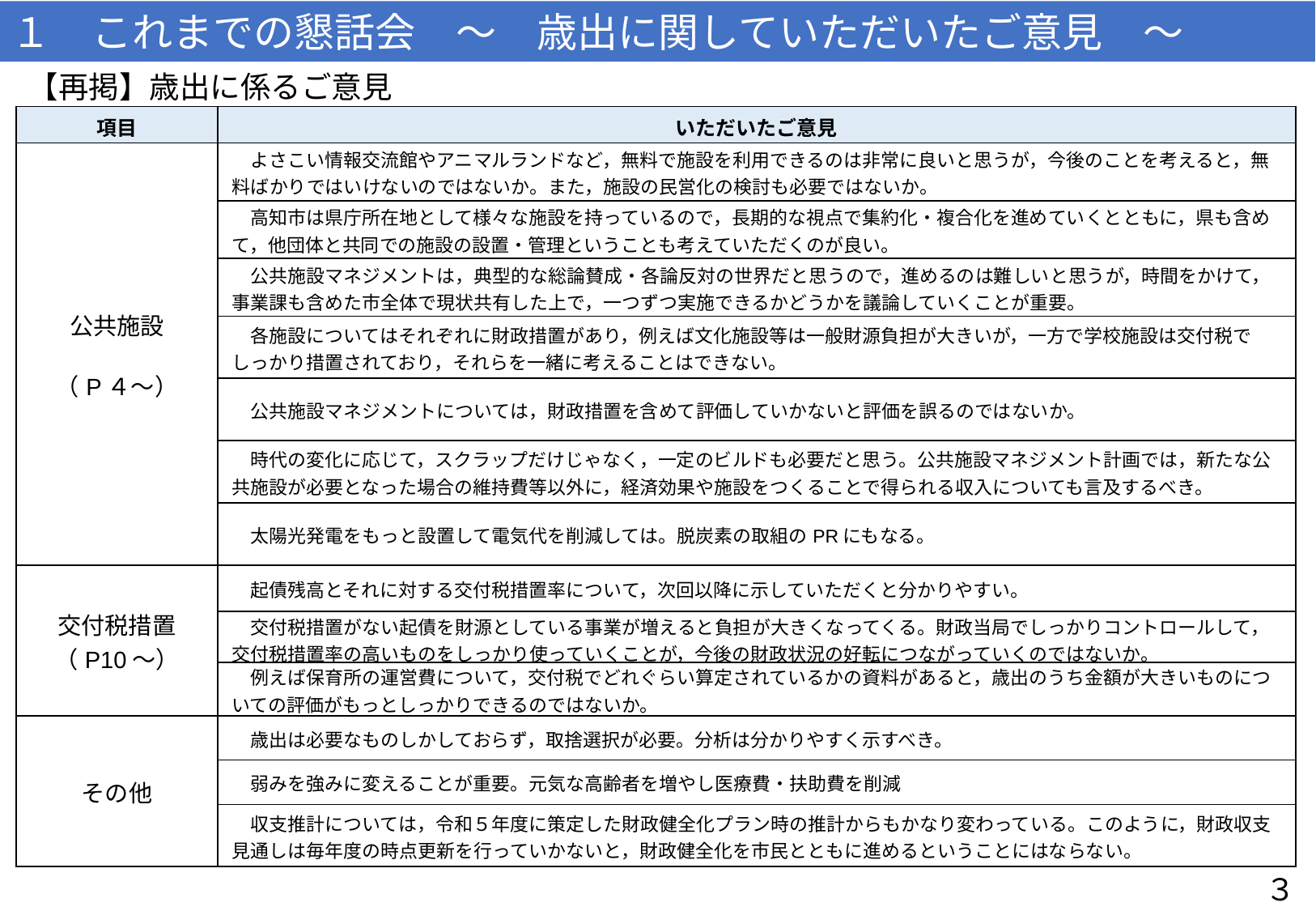

１　これまでの懇話会　～　歳出に関していただいたご意見　～
【再掲】歳出に係るご意見
| 項目 | いただいたご意見 |
| --- | --- |
| 公共施設 （P４～） | よさこい情報交流館やアニマルランドなど，無料で施設を利用できるのは非常に良いと思うが，今後のことを考えると，無料ばかりではいけないのではないか。また，施設の民営化の検討も必要ではないか。 |
|  | 高知市は県庁所在地として様々な施設を持っているので，長期的な視点で集約化・複合化を進めていくとともに，県も含めて，他団体と共同での施設の設置・管理ということも考えていただくのが良い。 |
|  | 公共施設マネジメントは，典型的な総論賛成・各論反対の世界だと思うので，進めるのは難しいと思うが，時間をかけて，事業課も含めた市全体で現状共有した上で，一つずつ実施できるかどうかを議論していくことが重要。 |
|  | 各施設についてはそれぞれに財政措置があり，例えば文化施設等は一般財源負担が大きいが，一方で学校施設は交付税でしっかり措置されており，それらを一緒に考えることはできない。 |
|  | 公共施設マネジメントについては，財政措置を含めて評価していかないと評価を誤るのではないか。 |
|  | 時代の変化に応じて，スクラップだけじゃなく，一定のビルドも必要だと思う。公共施設マネジメント計画では，新たな公共施設が必要となった場合の維持費等以外に，経済効果や施設をつくることで得られる収入についても言及するべき。 |
|  | 太陽光発電をもっと設置して電気代を削減しては。脱炭素の取組のPRにもなる。 |
| 交付税措置 （P10～） | 起債残高とそれに対する交付税措置率について，次回以降に示していただくと分かりやすい。 |
|  | 交付税措置がない起債を財源としている事業が増えると負担が大きくなってくる。財政当局でしっかりコントロールして，交付税措置率の高いものをしっかり使っていくことが，今後の財政状況の好転につながっていくのではないか。 |
|  | 例えば保育所の運営費について，交付税でどれぐらい算定されているかの資料があると，歳出のうち金額が大きいものについての評価がもっとしっかりできるのではないか。 |
| その他 | 歳出は必要なものしかしておらず，取捨選択が必要。分析は分かりやすく示すべき。 |
|  | 弱みを強みに変えることが重要。元気な高齢者を増やし医療費・扶助費を削減 |
|  | 収支推計については，令和５年度に策定した財政健全化プラン時の推計からもかなり変わっている。このように，財政収支見通しは毎年度の時点更新を行っていかないと，財政健全化を市民とともに進めるということにはならない。 |
３